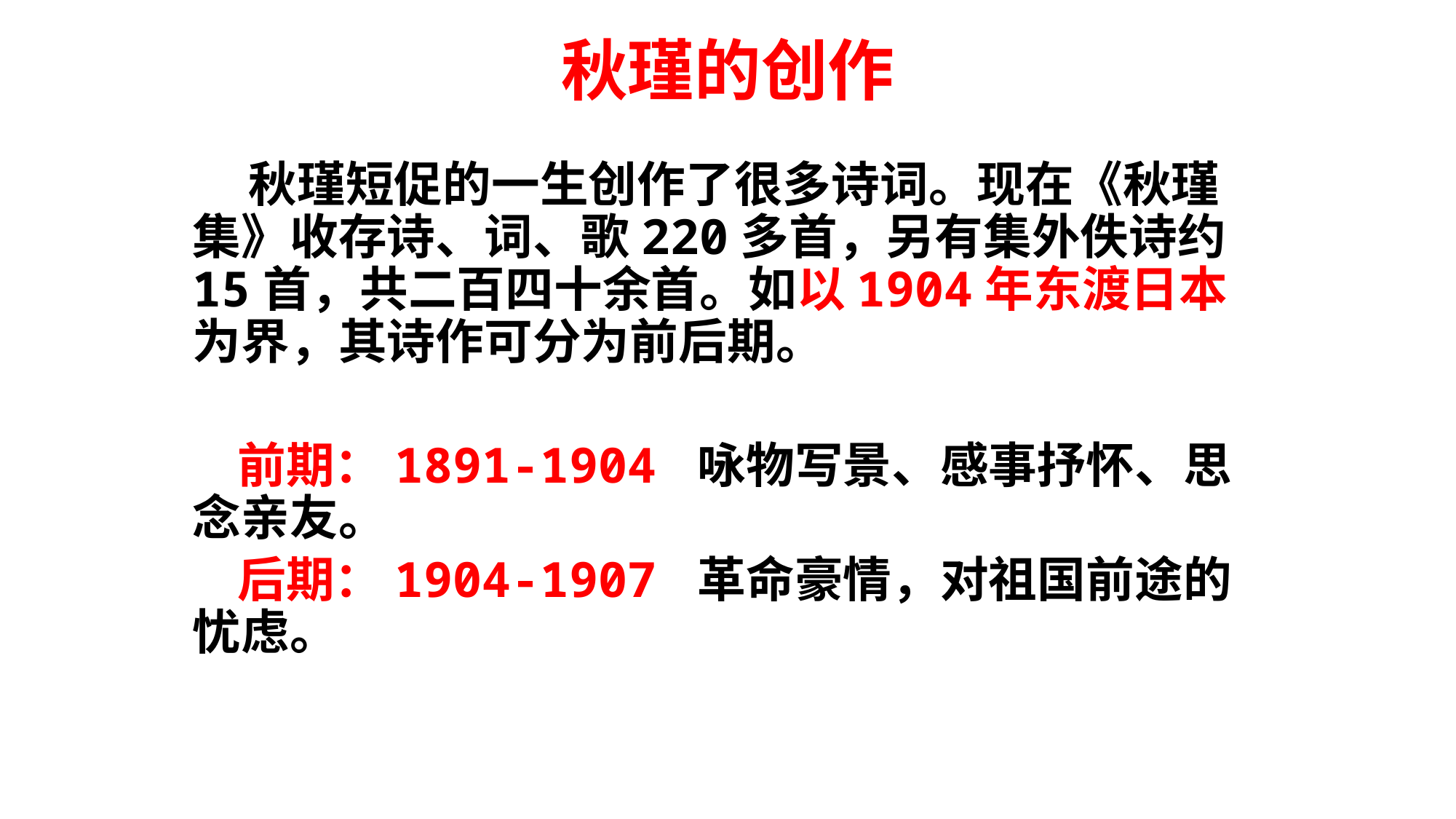

# 秋瑾的创作

    秋瑾短促的一生创作了很多诗词。现在《秋瑾集》收存诗、词、歌220多首，另有集外佚诗约15首，共二百四十余首。如以1904年东渡日本为界，其诗作可分为前后期。

   前期：1891-1904 咏物写景、感事抒怀、思念亲友。
   后期：1904-1907 革命豪情，对祖国前途的忧虑。